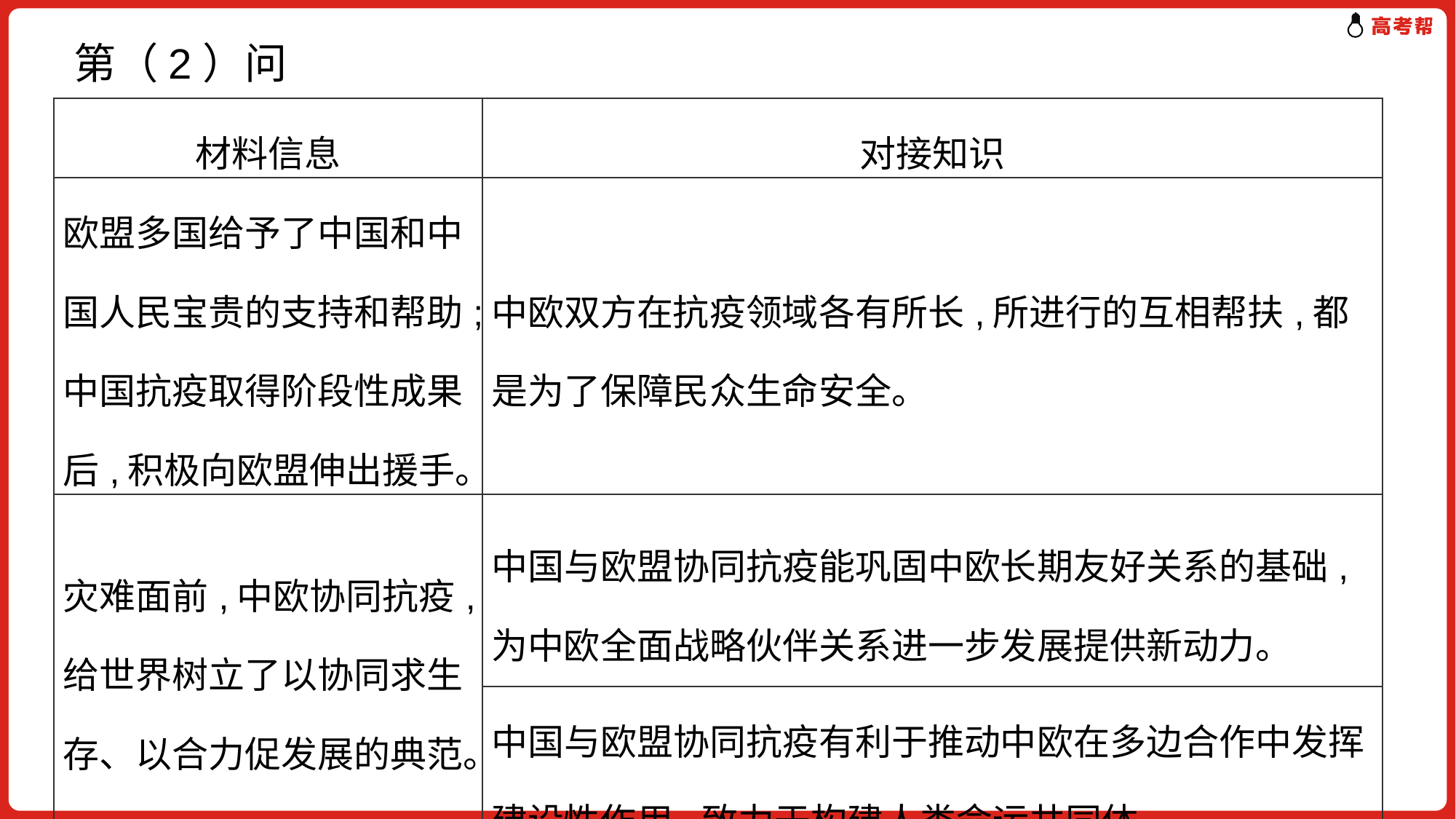

第（2）问
| 材料信息 | 对接知识 |
| --- | --- |
| 欧盟多国给予了中国和中国人民宝贵的支持和帮助;中国抗疫取得阶段性成果后,积极向欧盟伸出援手。 | 中欧双方在抗疫领域各有所长,所进行的互相帮扶,都是为了保障民众生命安全。 |
| 灾难面前,中欧协同抗疫,给世界树立了以协同求生存、以合力促发展的典范。 | 中国与欧盟协同抗疫能巩固中欧长期友好关系的基础,为中欧全面战略伙伴关系进一步发展提供新动力。 |
|  | 中国与欧盟协同抗疫有利于推动中欧在多边合作中发挥建设性作用,致力于构建人类命运共同体。 |